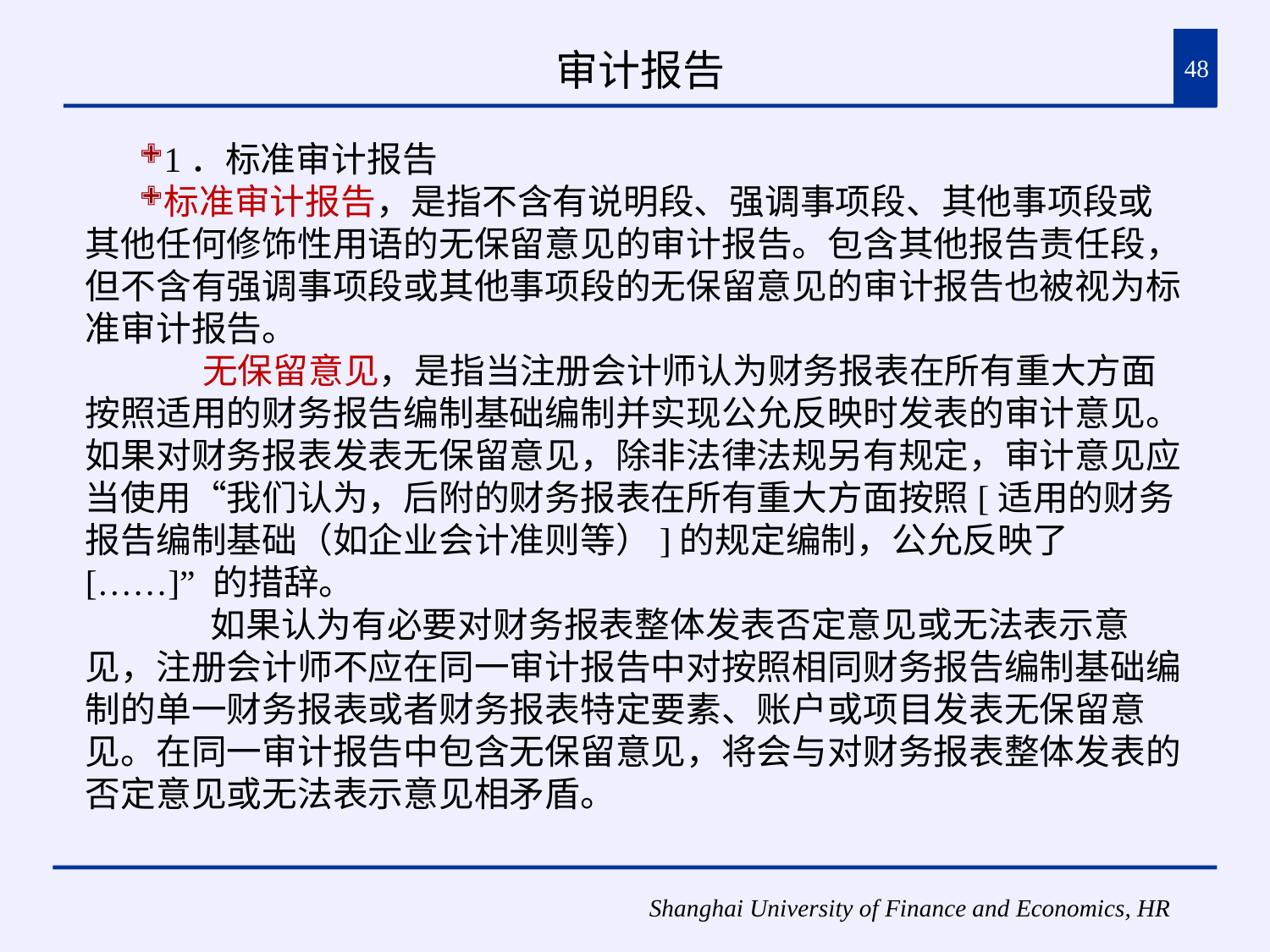

# 审计报告
48
1．标准审计报告
标准审计报告，是指不含有说明段、强调事项段、其他事项段或其他任何修饰性用语的无保留意见的审计报告。包含其他报告责任段，但不含有强调事项段或其他事项段的无保留意见的审计报告也被视为标准审计报告。
       无保留意见，是指当注册会计师认为财务报表在所有重大方面按照适用的财务报告编制基础编制并实现公允反映时发表的审计意见。如果对财务报表发表无保留意见，除非法律法规另有规定，审计意见应当使用“我们认为，后附的财务报表在所有重大方面按照[适用的财务报告编制基础（如企业会计准则等）]的规定编制，公允反映了[……]” 的措辞。
        如果认为有必要对财务报表整体发表否定意见或无法表示意见，注册会计师不应在同一审计报告中对按照相同财务报告编制基础编制的单一财务报表或者财务报表特定要素、账户或项目发表无保留意见。在同一审计报告中包含无保留意见，将会与对财务报表整体发表的否定意见或无法表示意见相矛盾。